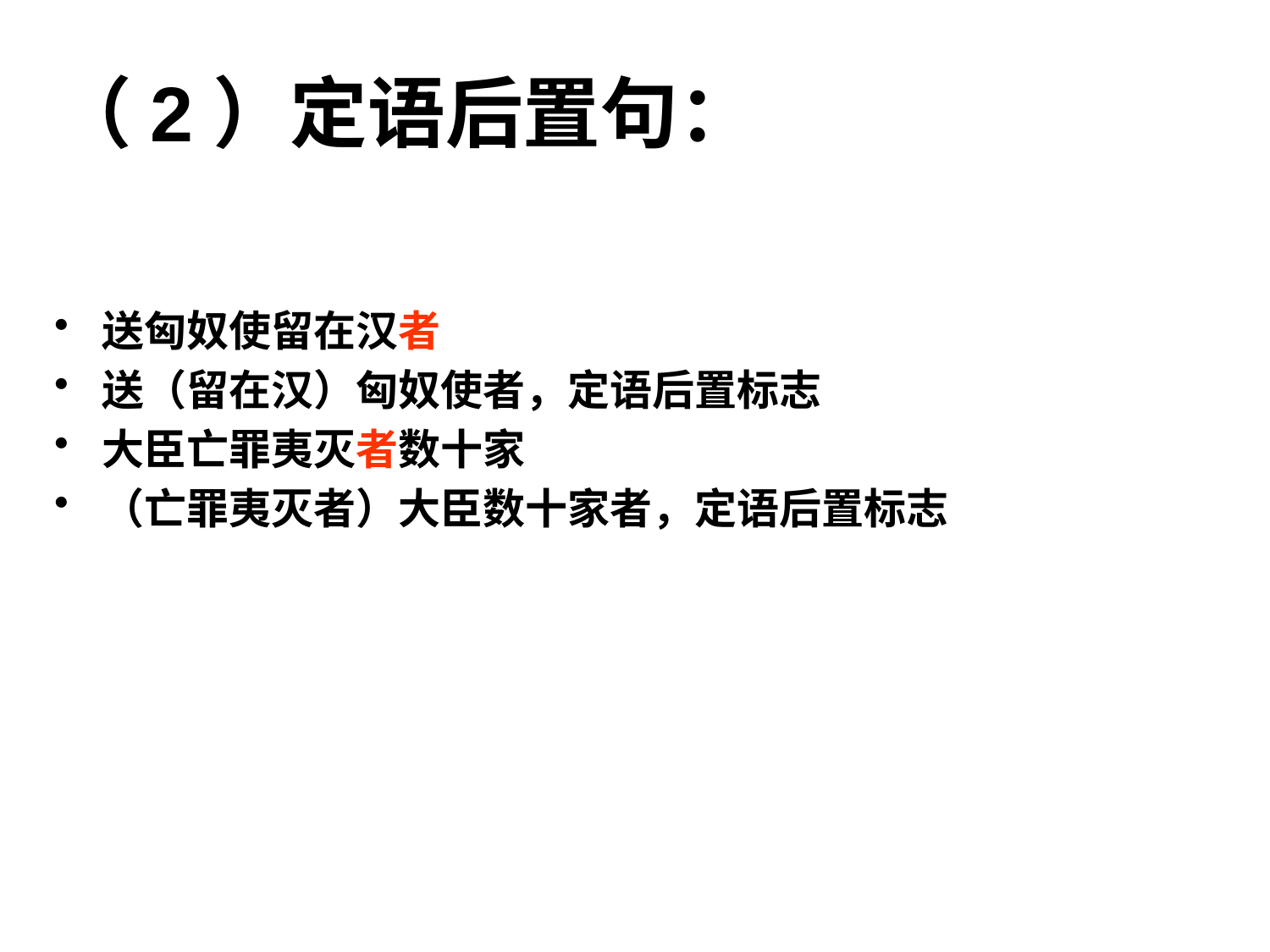

# （2）定语后置句：

送匈奴使留在汉者
送（留在汉）匈奴使者，定语后置标志
大臣亡罪夷灭者数十家
（亡罪夷灭者）大臣数十家者，定语后置标志